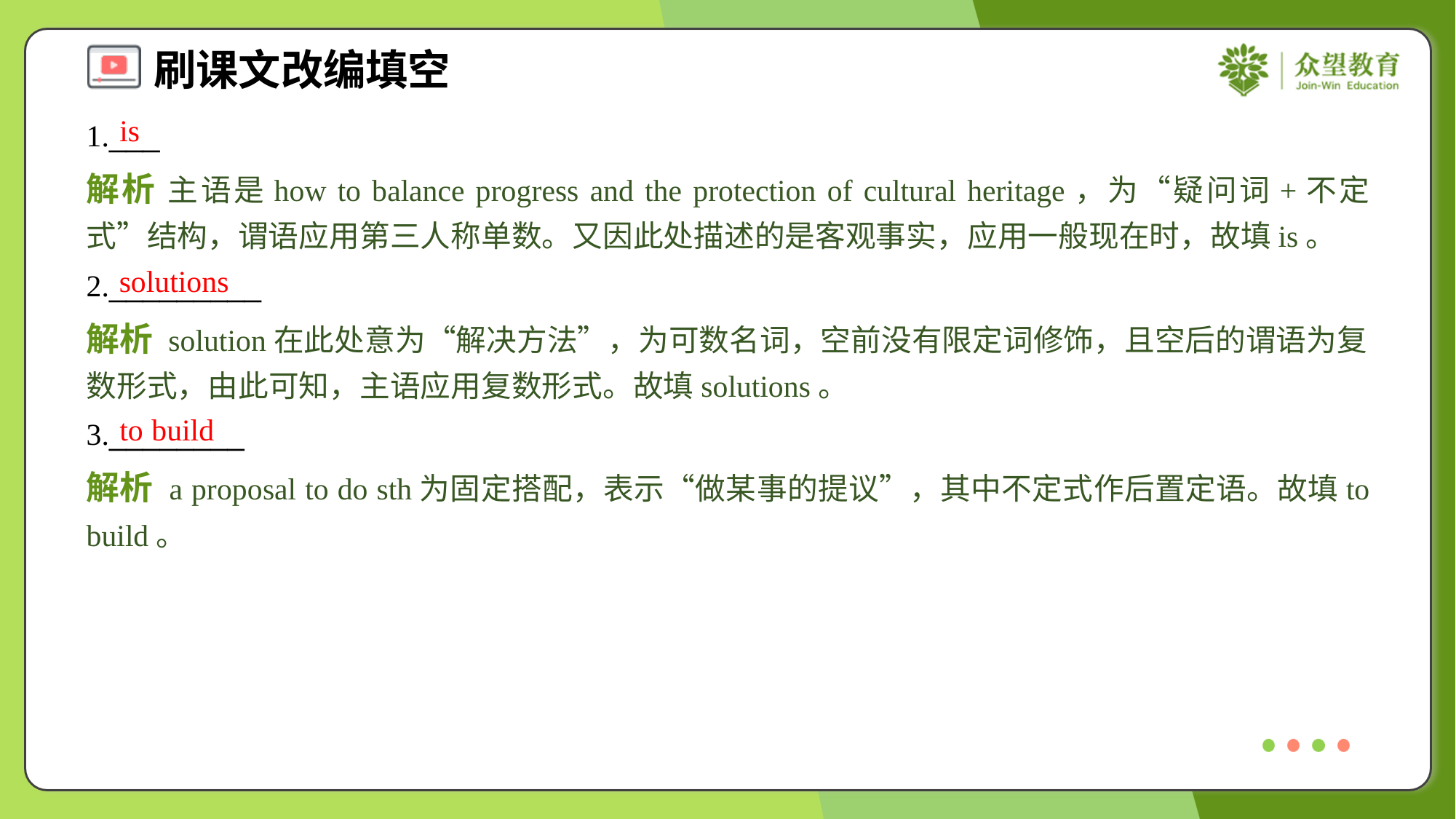

is
1.___
解析 主语是how to balance progress and the protection of cultural heritage，为“疑问词+不定式”结构，谓语应用第三人称单数。又因此处描述的是客观事实，应用一般现在时，故填is。
solutions
2._________
解析 solution在此处意为“解决方法”，为可数名词，空前没有限定词修饰，且空后的谓语为复数形式，由此可知，主语应用复数形式。故填solutions。
to build
3.________
解析 a proposal to do sth为固定搭配，表示“做某事的提议”，其中不定式作后置定语。故填to build。